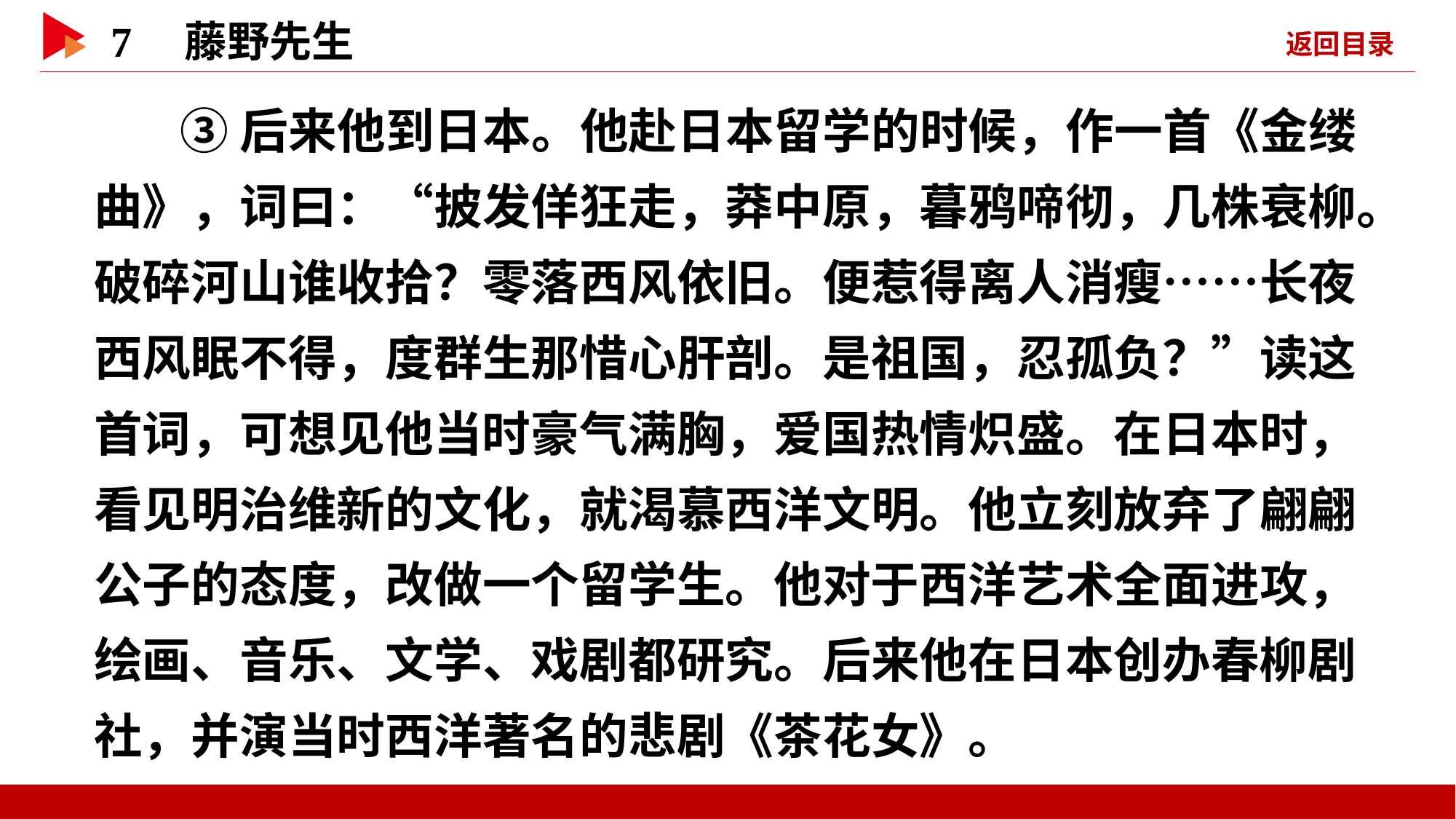

③后来他到日本。他赴日本留学的时候，作一首《金缕曲》，词曰：“披发佯狂走，莽中原，暮鸦啼彻，几株衰柳。破碎河山谁收拾？零落西风依旧。便惹得离人消瘦……长夜西风眠不得，度群生那惜心肝剖。是祖国，忍孤负？”读这首词，可想见他当时豪气满胸，爱国热情炽盛。在日本时，看见明治维新的文化，就渴慕西洋文明。他立刻放弃了翩翩公子的态度，改做一个留学生。他对于西洋艺术全面进攻，绘画、音乐、文学、戏剧都研究。后来他在日本创办春柳剧社，并演当时西洋著名的悲剧《茶花女》。